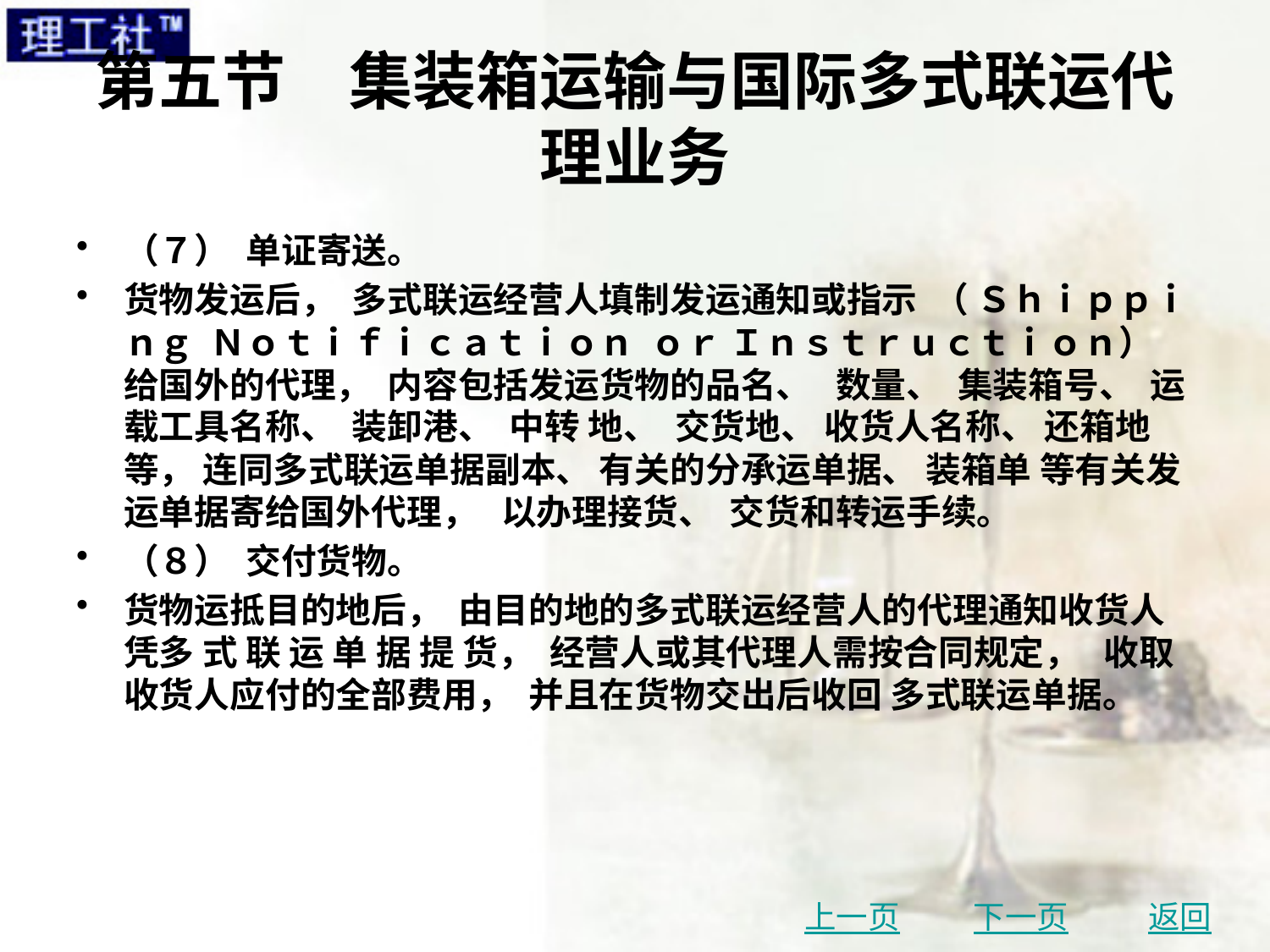

# 第五节　集装箱运输与国际多式联运代理业务
（７）  单证寄送。
货物发运后，  多式联运经营人填制发运通知或指示  （ Ｓｈｉｐｐｉｎｇ  Ｎｏｔｉｆｉｃａｔｉｏｎ  ｏｒ Ｉｎｓｔｒｕｃｔｉｏｎ） 给国外的代理，  内容包括发运货物的品名、   数量、  集装箱号、  运载工具名称、  装卸港、  中转 地、  交货地、 收货人名称、 还箱地等， 连同多式联运单据副本、 有关的分承运单据、 装箱单 等有关发运单据寄给国外代理，   以办理接货、  交货和转运手续。
（８）  交付货物。
货物运抵目的地后，  由目的地的多式联运经营人的代理通知收货人凭多 式 联 运 单 据 提 货，  经营人或其代理人需按合同规定，   收取收货人应付的全部费用，  并且在货物交出后收回 多式联运单据。

上一页
下一页
返回